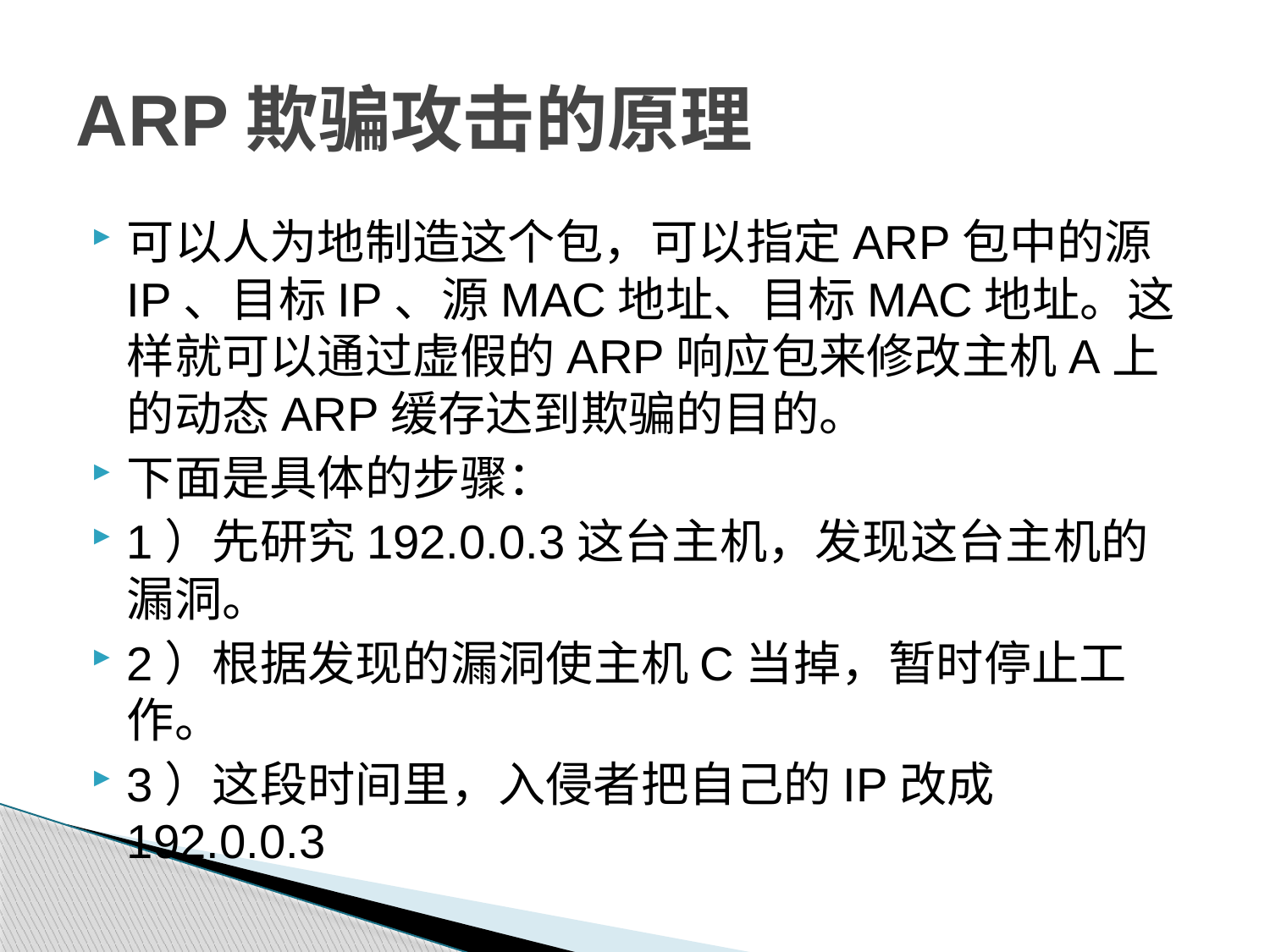

# ARP欺骗攻击的原理
可以人为地制造这个包，可以指定ARP包中的源IP、目标IP、源MAC地址、目标MAC地址。这样就可以通过虚假的ARP响应包来修改主机A上的动态ARP缓存达到欺骗的目的。
下面是具体的步骤：
1）先研究192.0.0.3这台主机，发现这台主机的漏洞。
2）根据发现的漏洞使主机C当掉，暂时停止工作。
3）这段时间里，入侵者把自己的IP改成192.0.0.3